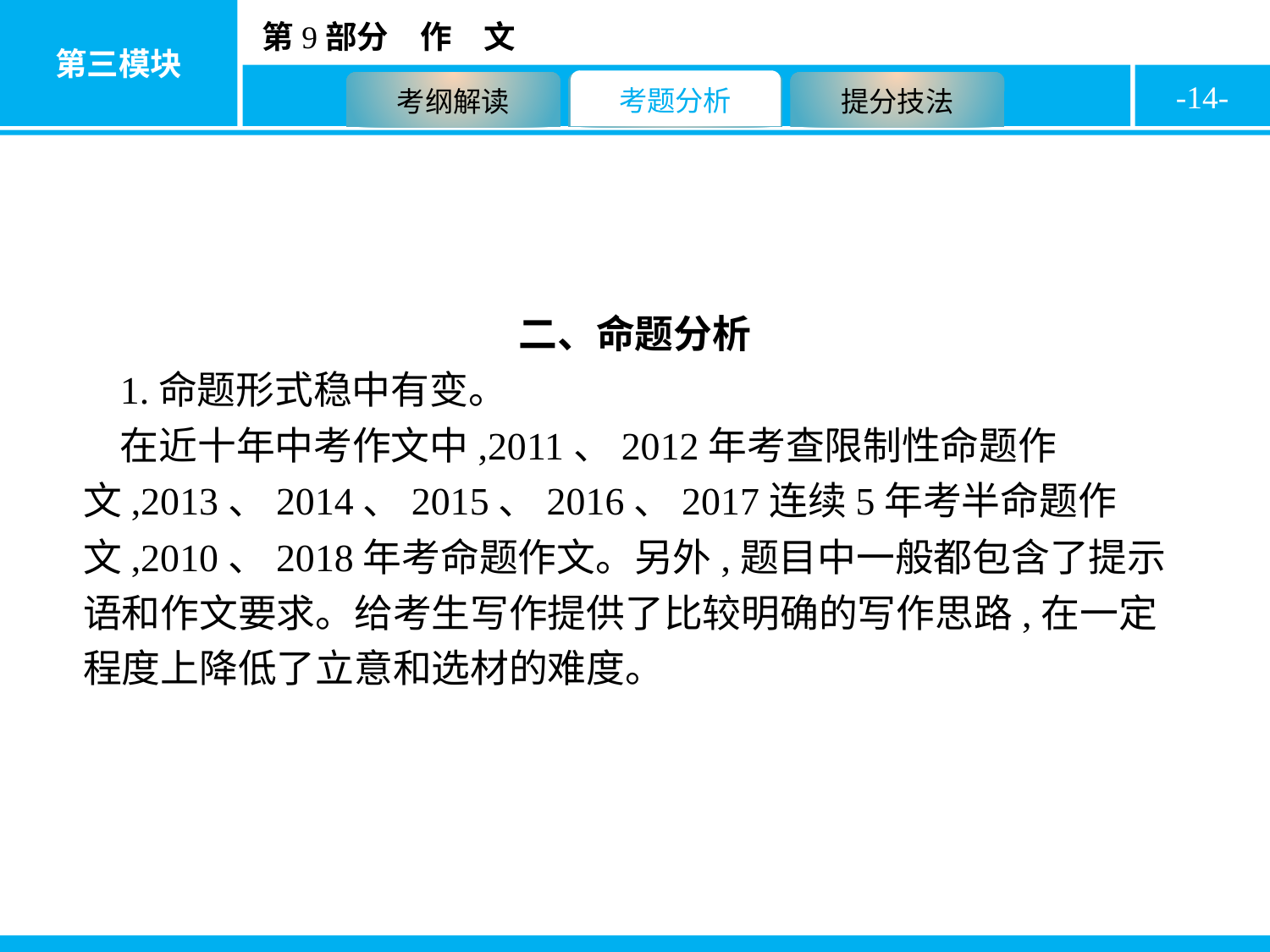

-14-
二、命题分析
1.命题形式稳中有变。
在近十年中考作文中,2011、2012年考查限制性命题作文,2013、2014、2015、2016、2017连续5年考半命题作文,2010、2018年考命题作文。另外,题目中一般都包含了提示语和作文要求。给考生写作提供了比较明确的写作思路,在一定程度上降低了立意和选材的难度。